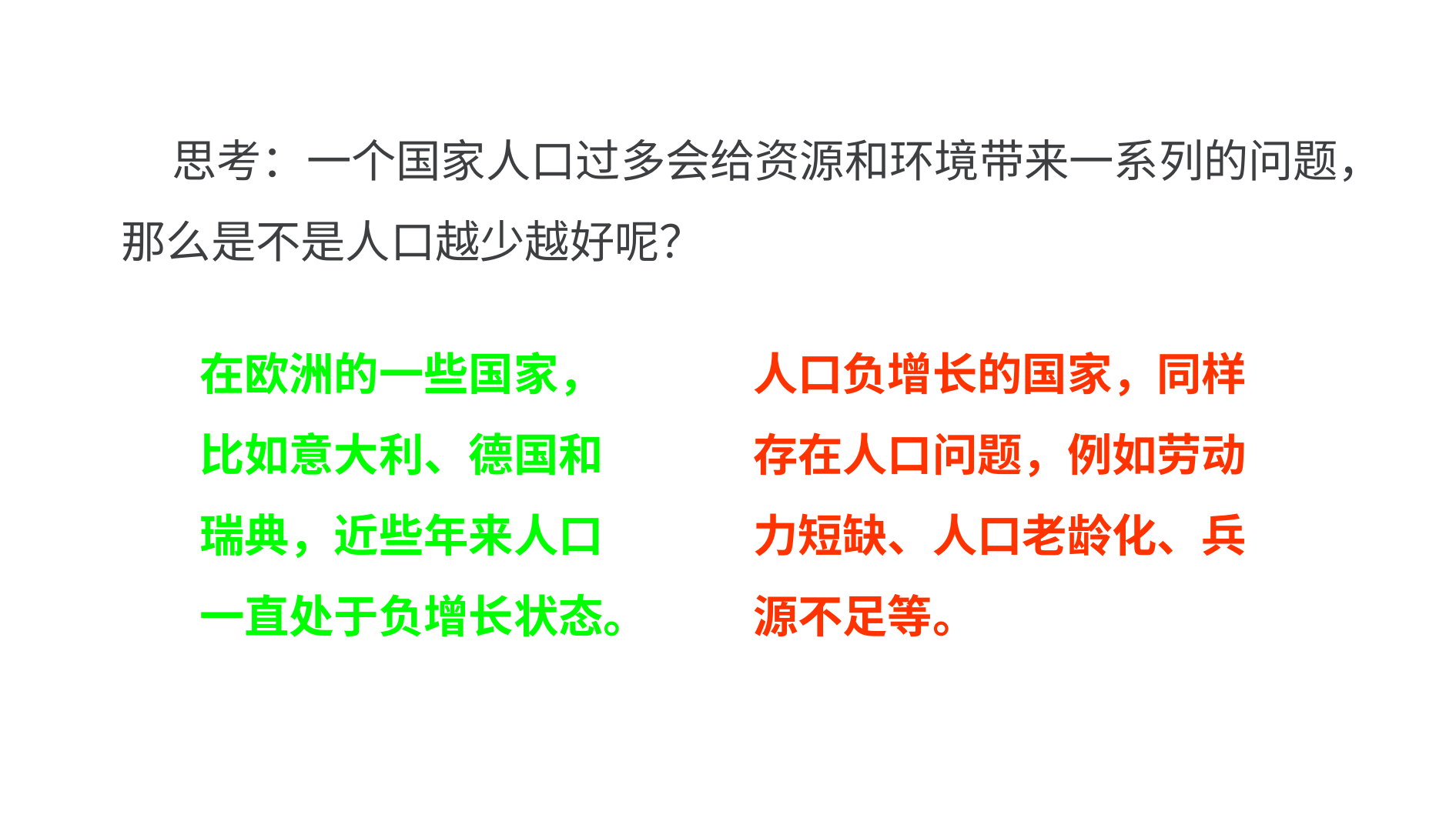

思考：一个国家人口过多会给资源和环境带来一系列的问题，那么是不是人口越少越好呢？
在欧洲的一些国家，比如意大利、德国和瑞典，近些年来人口一直处于负增长状态。
人口负增长的国家，同样存在人口问题，例如劳动力短缺、人口老龄化、兵源不足等。